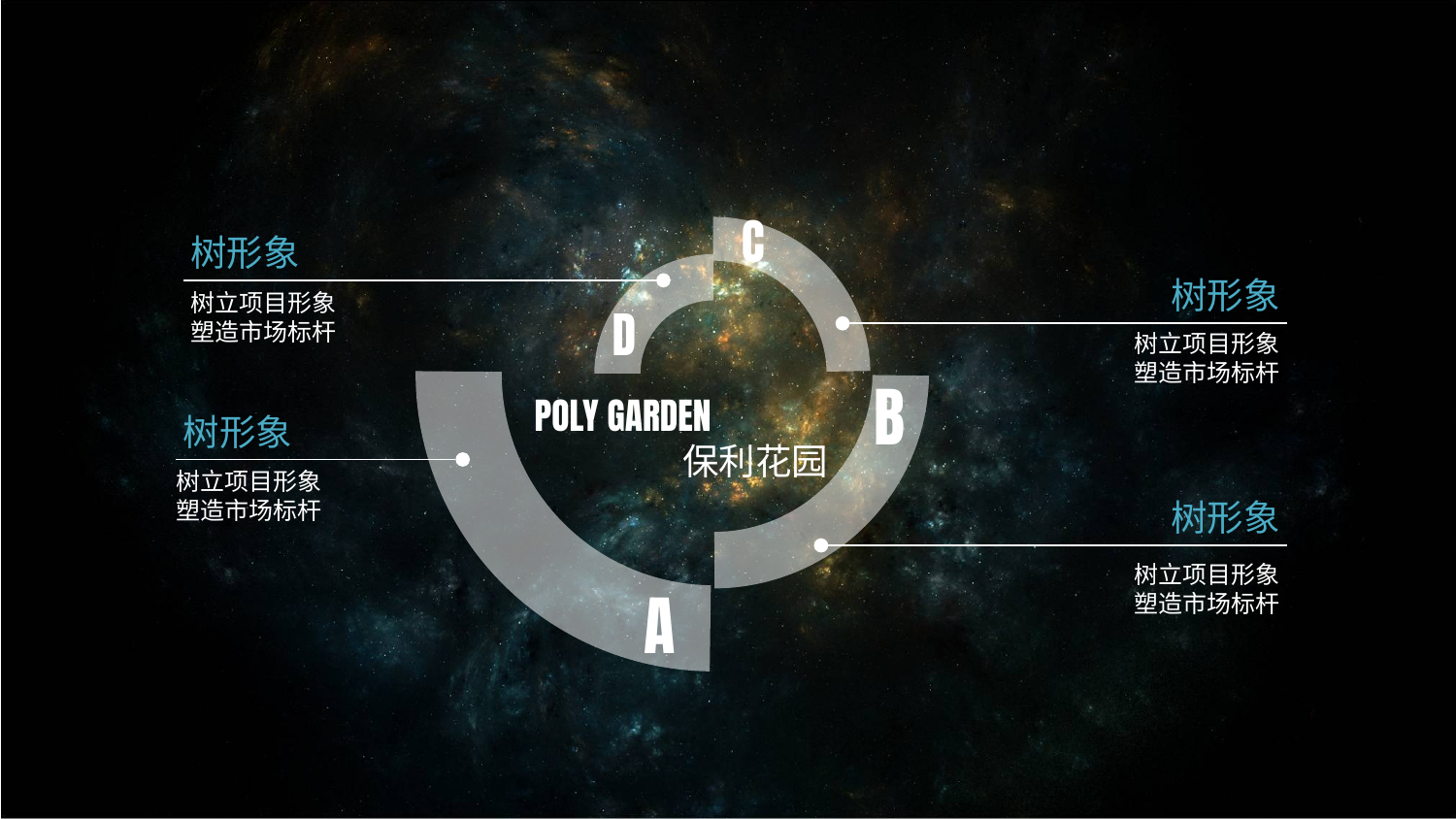

C

树形象

树形象

树立项目形象
塑造市场标杆
D

树立项目形象
塑造市场标杆
B
POLY GARDEN
保利花园
树形象

树立项目形象
塑造市场标杆
树形象

树立项目形象
塑造市场标杆
A